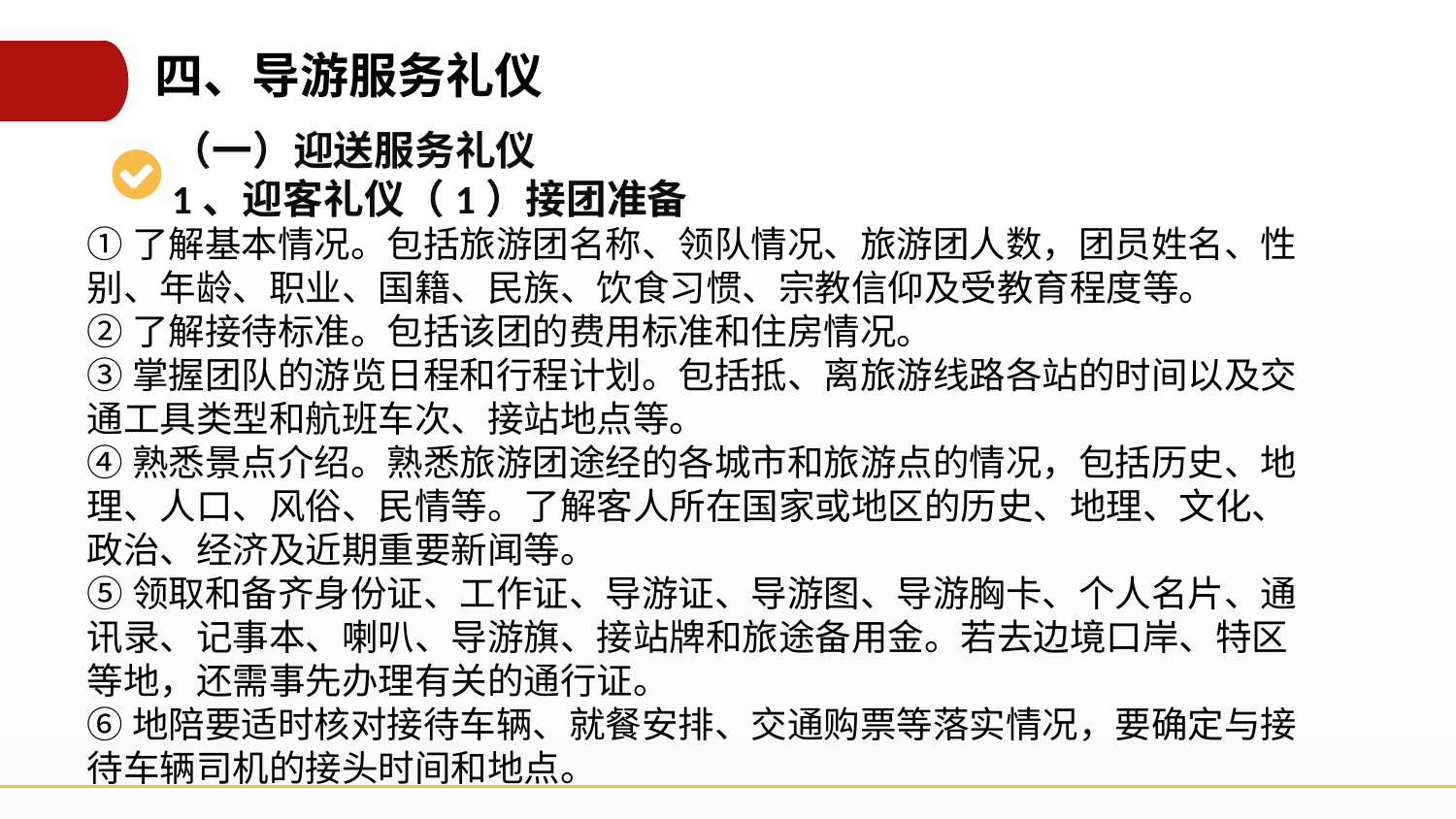

四、导游服务礼仪
（一）迎送服务礼仪
1、迎客礼仪（1）接团准备

①了解基本情况。包括旅游团名称、领队情况、旅游团人数，团员姓名、性别、年龄、职业、国籍、民族、饮食习惯、宗教信仰及受教育程度等。
②了解接待标准。包括该团的费用标准和住房情况。
③掌握团队的游览日程和行程计划。包括抵、离旅游线路各站的时间以及交通工具类型和航班车次、接站地点等。
④熟悉景点介绍。熟悉旅游团途经的各城市和旅游点的情况，包括历史、地理、人口、风俗、民情等。了解客人所在国家或地区的历史、地理、文化、政治、经济及近期重要新闻等。
⑤领取和备齐身份证、工作证、导游证、导游图、导游胸卡、个人名片、通讯录、记事本、喇叭、导游旗、接站牌和旅途备用金。若去边境口岸、特区等地，还需事先办理有关的通行证。
⑥地陪要适时核对接待车辆、就餐安排、交通购票等落实情况，要确定与接待车辆司机的接头时间和地点。